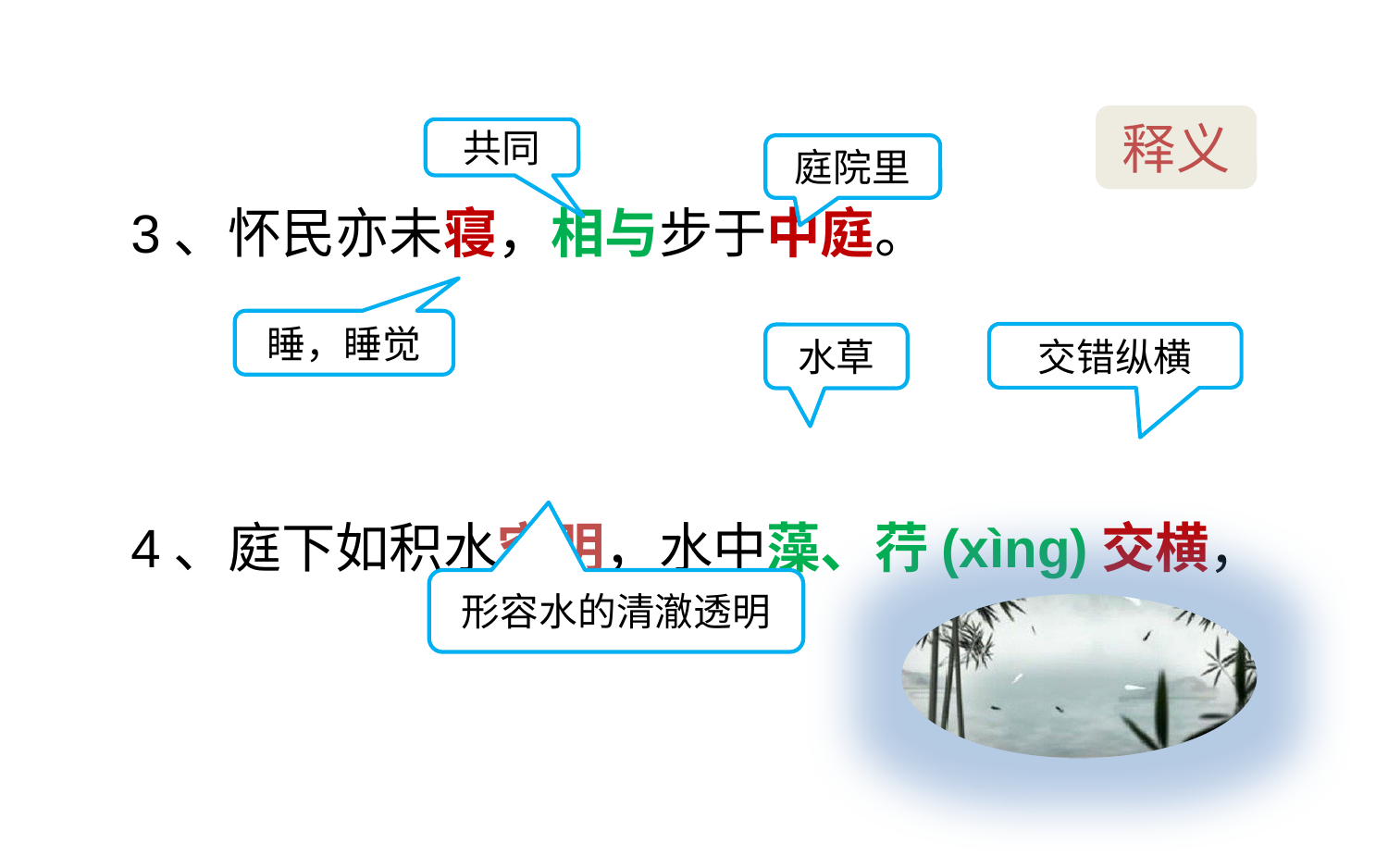

3、怀民亦未寝，相与步于中庭。

4、庭下如积水空明，水中藻、荇(xìng)交横，

释义
共同
庭院里
睡，睡觉
交错纵横
水草
形容水的清澈透明